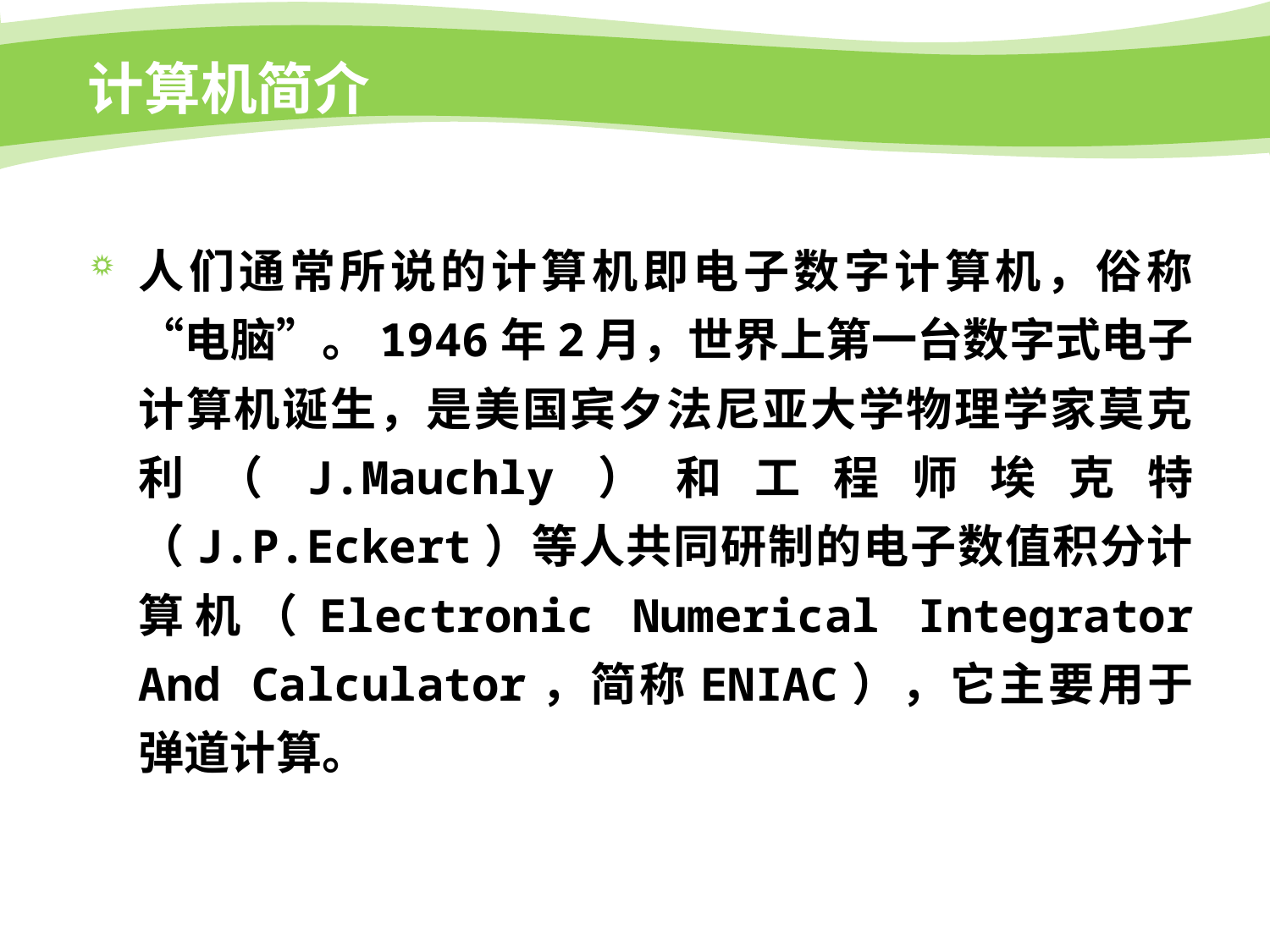

# 计算机简介
人们通常所说的计算机即电子数字计算机，俗称“电脑”。1946年2月，世界上第一台数字式电子计算机诞生，是美国宾夕法尼亚大学物理学家莫克利（J.Mauchly）和工程师埃克特（J.P.Eckert）等人共同研制的电子数值积分计算机（Electronic Numerical Integrator And Calculator，简称ENIAC），它主要用于弹道计算。